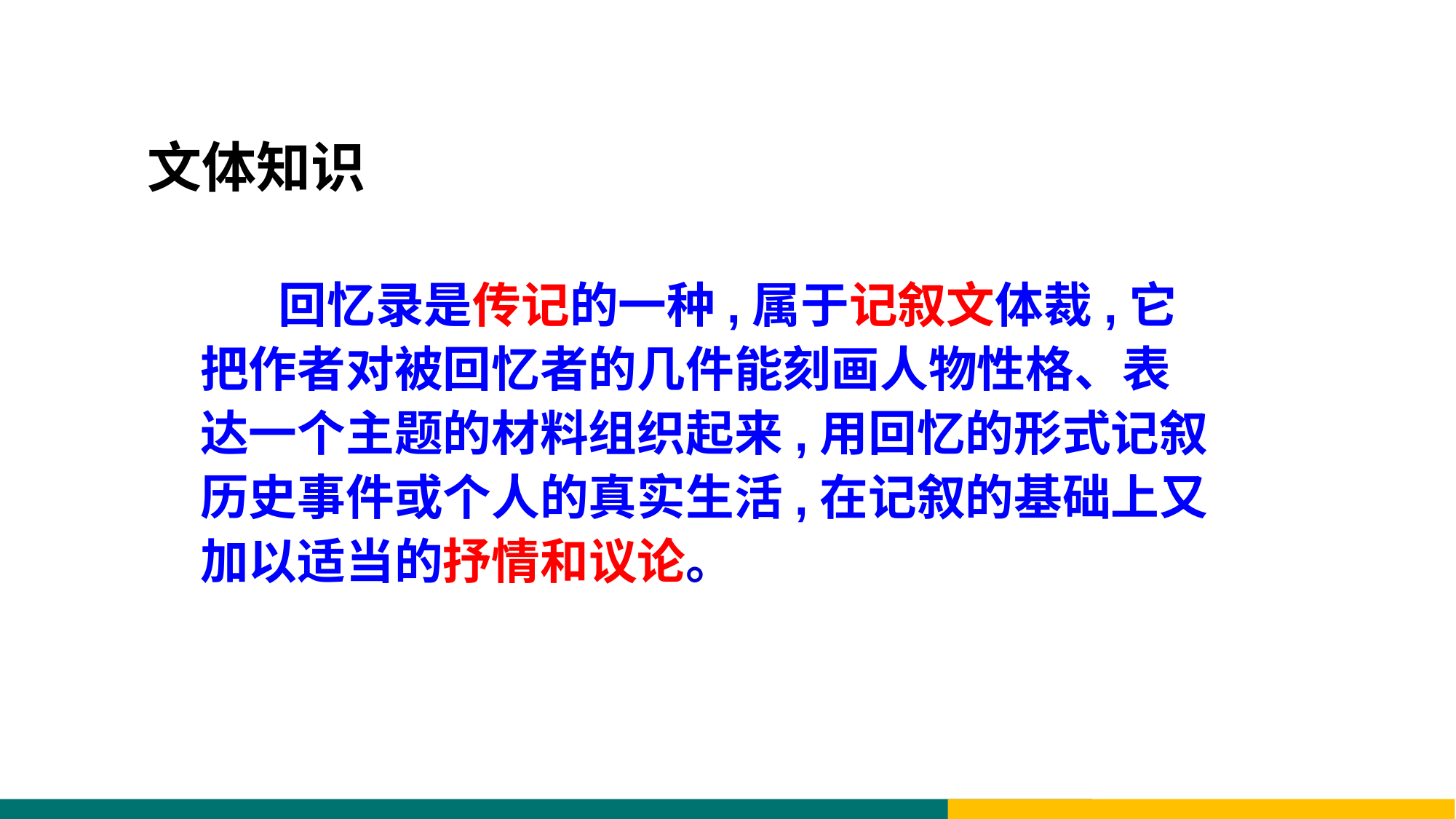

文体知识
      回忆录是传记的一种,属于记叙文体裁,它把作者对被回忆者的几件能刻画人物性格、表达一个主题的材料组织起来,用回忆的形式记叙历史事件或个人的真实生活,在记叙的基础上又加以适当的抒情和议论。